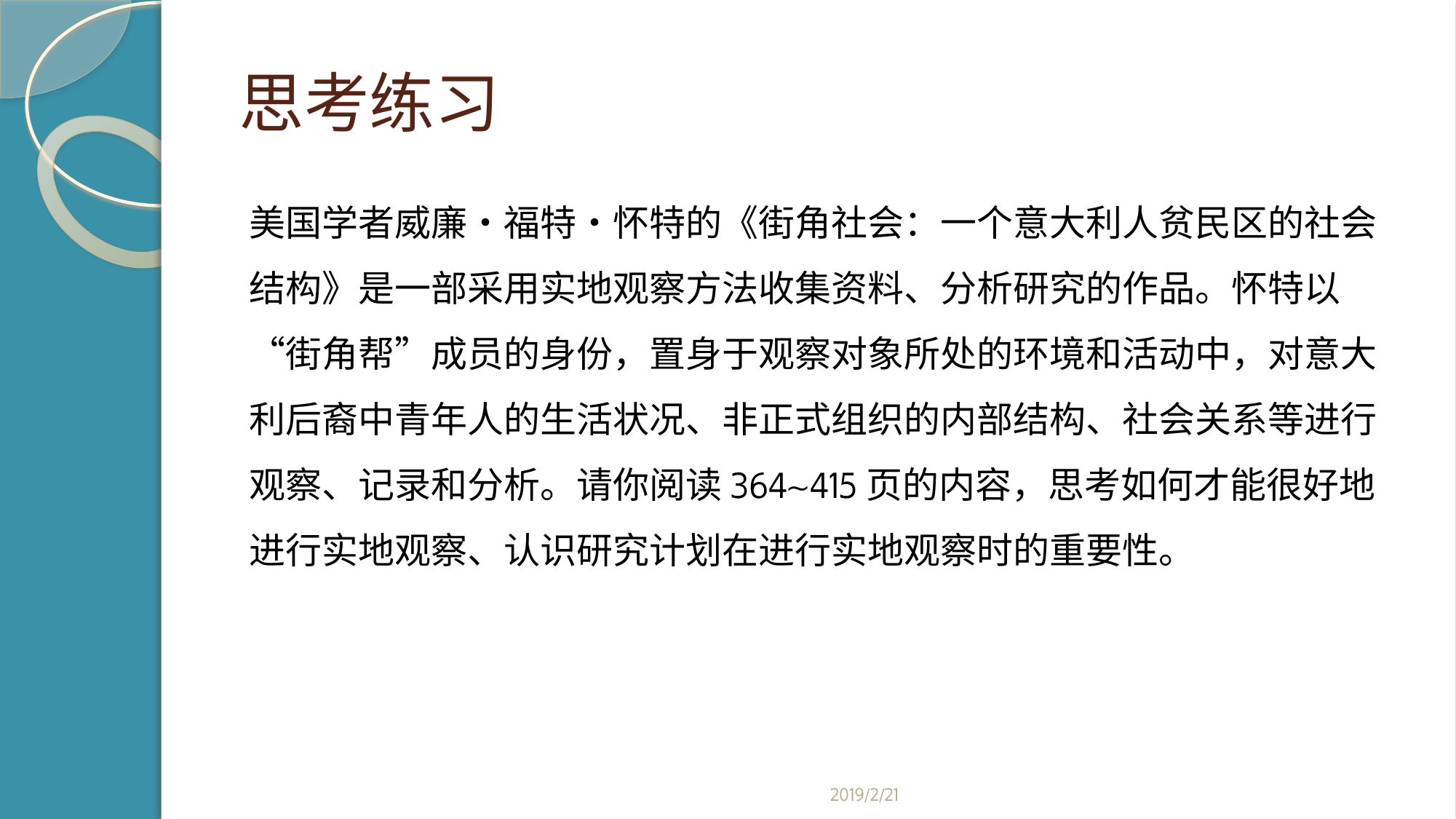

# 思考练习
美国学者威廉•福特•怀特的《街角社会：一个意大利人贫民区的社会结构》是一部采用实地观察方法收集资料、分析研究的作品。怀特以“街角帮”成员的身份，置身于观察对象所处的环境和活动中，对意大利后裔中青年人的生活状况、非正式组织的内部结构、社会关系等进行观察、记录和分析。请你阅读364~415页的内容，思考如何才能很好地进行实地观察、认识研究计划在进行实地观察时的重要性。

2019/2/21